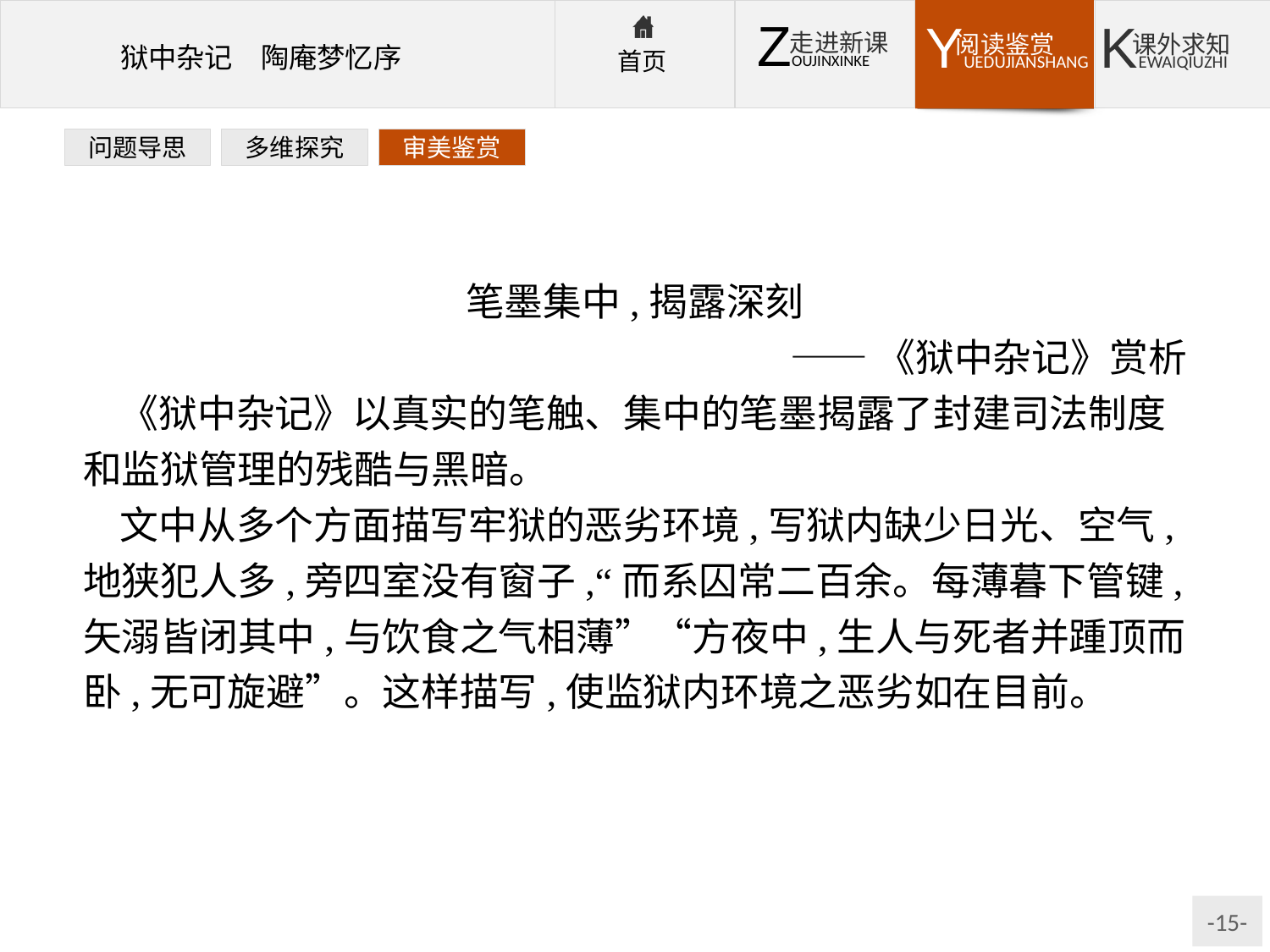

问题导思
多维探究
审美鉴赏
笔墨集中,揭露深刻
——《狱中杂记》赏析
《狱中杂记》以真实的笔触、集中的笔墨揭露了封建司法制度和监狱管理的残酷与黑暗。
文中从多个方面描写牢狱的恶劣环境,写狱内缺少日光、空气,地狭犯人多,旁四室没有窗子,“而系囚常二百余。每薄暮下管键,矢溺皆闭其中,与饮食之气相薄”“方夜中,生人与死者并踵顶而卧,无可旋避”。这样描写,使监狱内环境之恶劣如在目前。